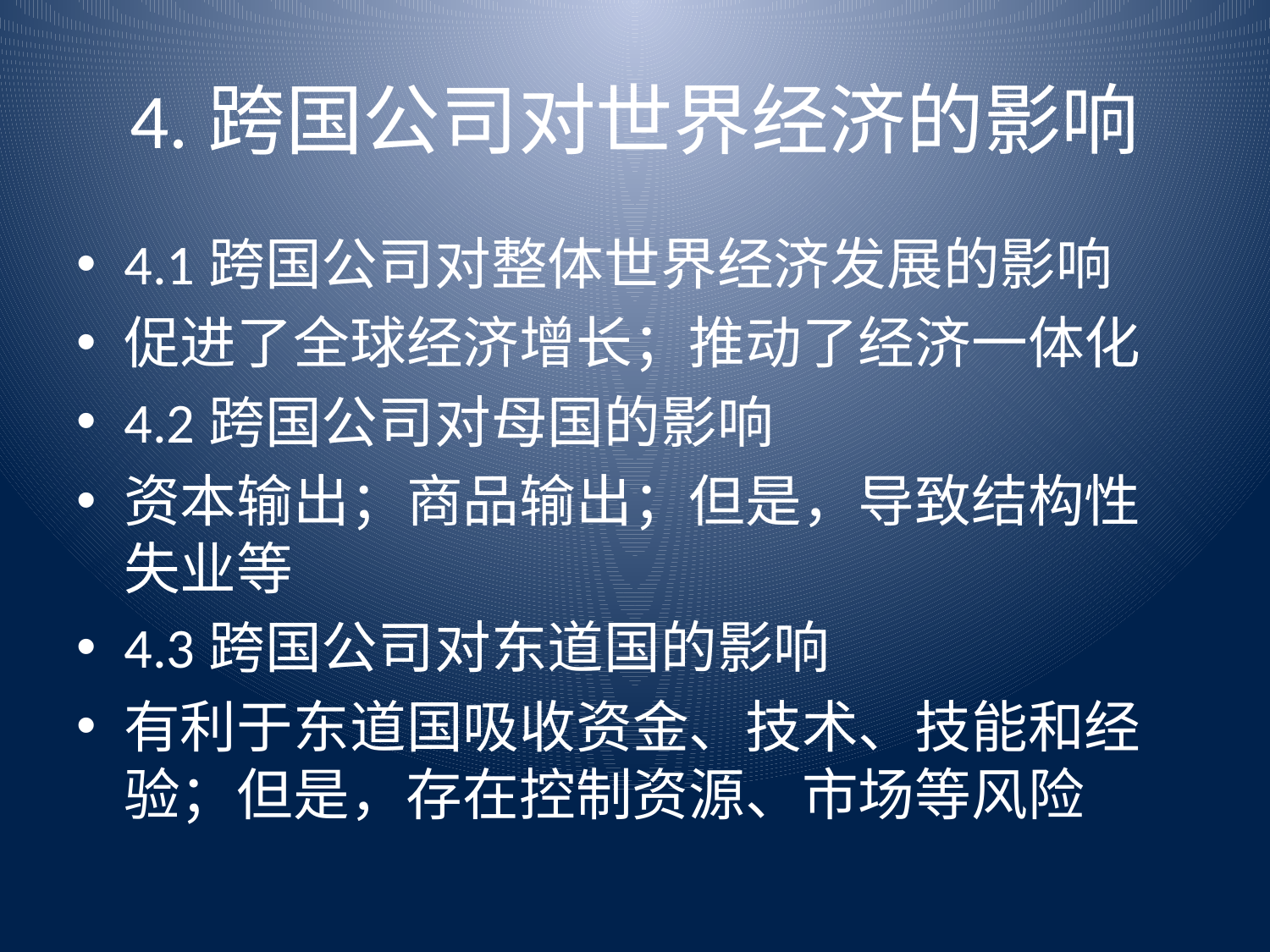

# 4.跨国公司对世界经济的影响
4.1跨国公司对整体世界经济发展的影响
促进了全球经济增长；推动了经济一体化
4.2跨国公司对母国的影响
资本输出；商品输出；但是，导致结构性失业等
4.3跨国公司对东道国的影响
有利于东道国吸收资金、技术、技能和经验；但是，存在控制资源、市场等风险